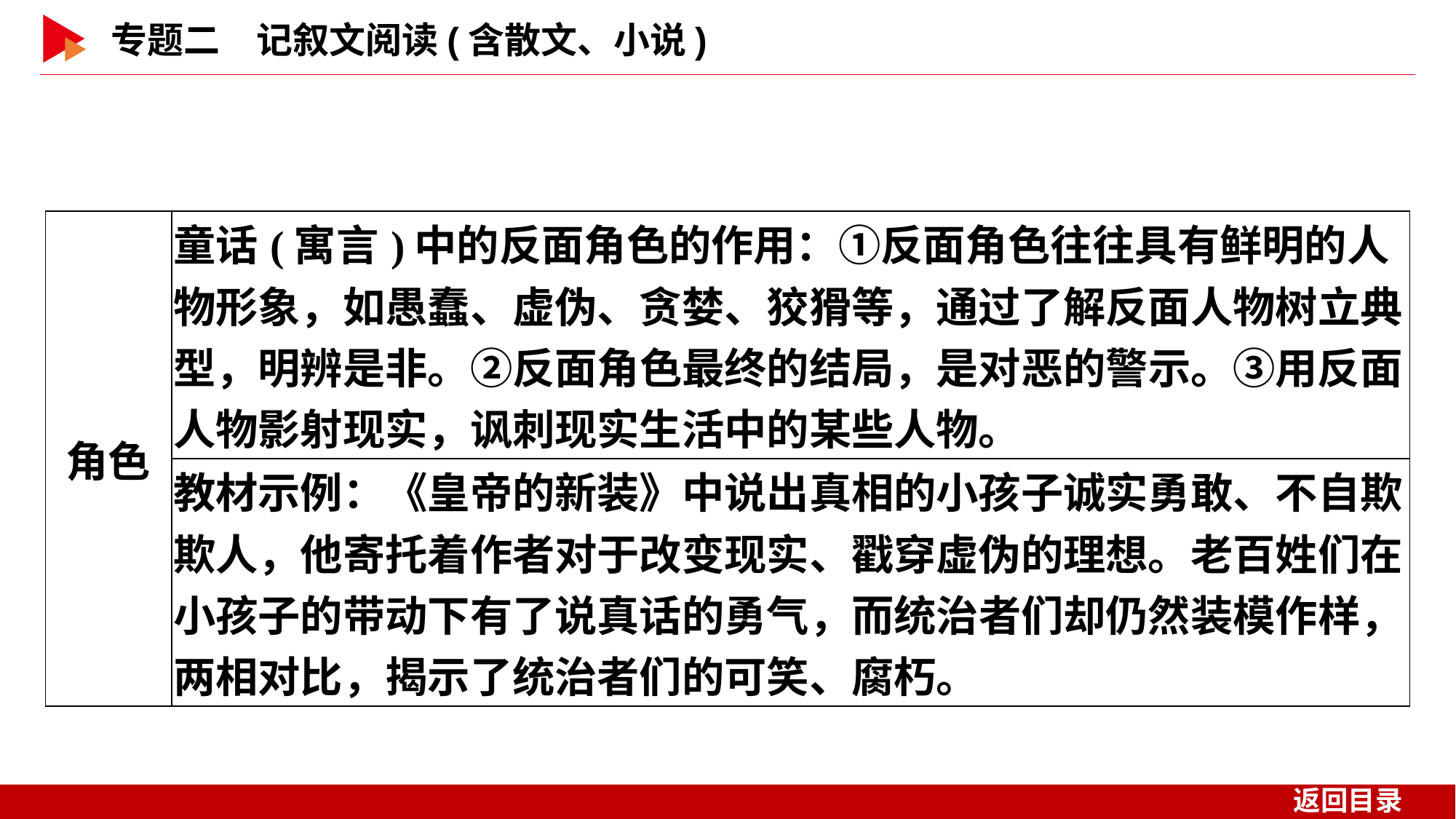

| 角色 | 童话(寓言)中的反面角色的作用：①反面角色往往具有鲜明的人物形象，如愚蠢、虚伪、贪婪、狡猾等，通过了解反面人物树立典型，明辨是非。②反面角色最终的结局，是对恶的警示。③用反面人物影射现实，讽刺现实生活中的某些人物。 |
| --- | --- |
|  | 教材示例：《皇帝的新装》中说出真相的小孩子诚实勇敢、不自欺欺人，他寄托着作者对于改变现实、戳穿虚伪的理想。老百姓们在小孩子的带动下有了说真话的勇气，而统治者们却仍然装模作样，两相对比，揭示了统治者们的可笑、腐朽。 |